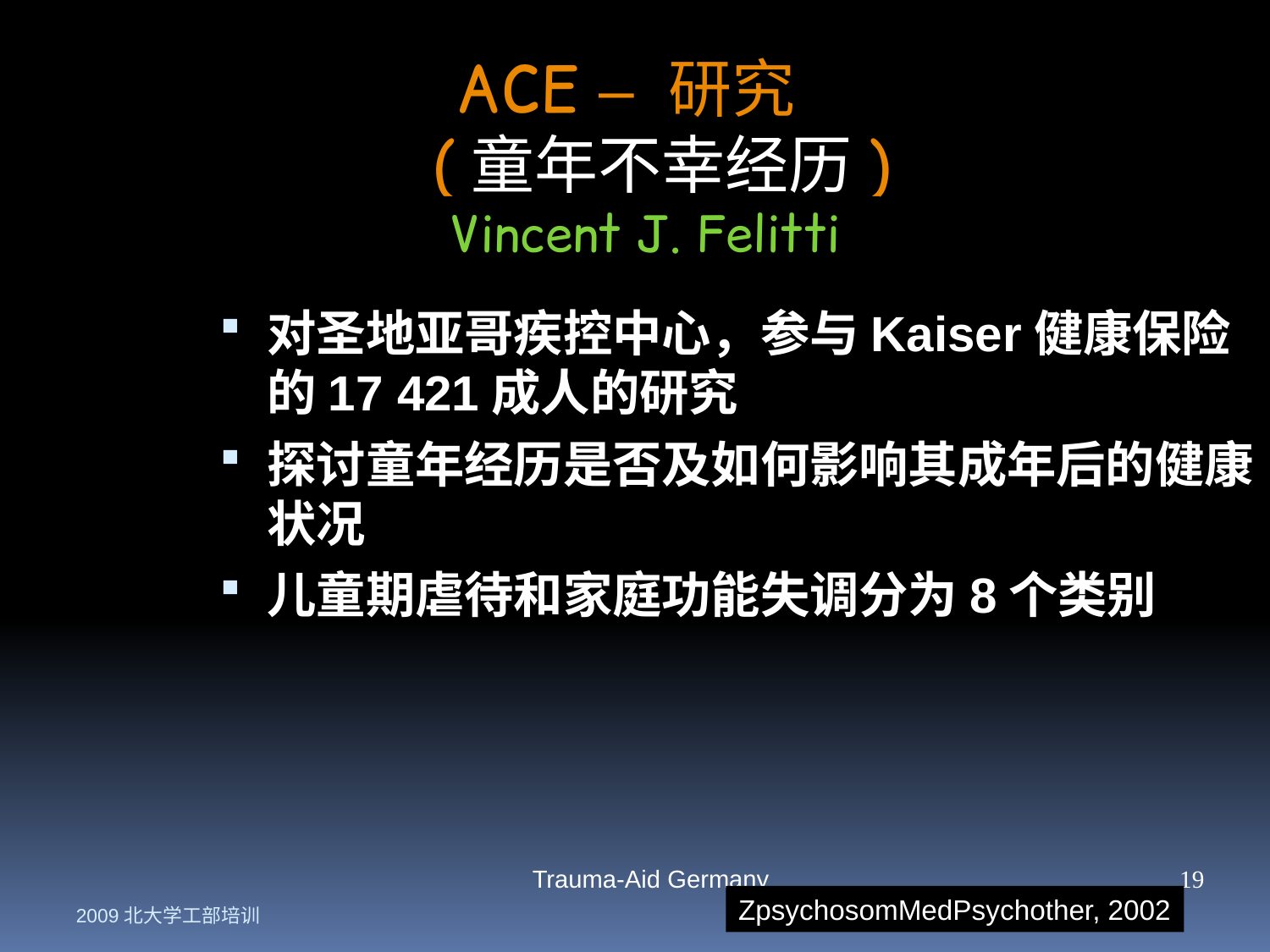

ACE – 研究
  (童年不幸经历)
Vincent J. Felitti
对圣地亚哥疾控中心，参与Kaiser健康保险的17 421成人的研究
探讨童年经历是否及如何影响其成年后的健康状况
儿童期虐待和家庭功能失调分为8个类别
Trauma-Aid Germany
19
2009北大学工部培训
ZpsychosomMedPsychother, 2002